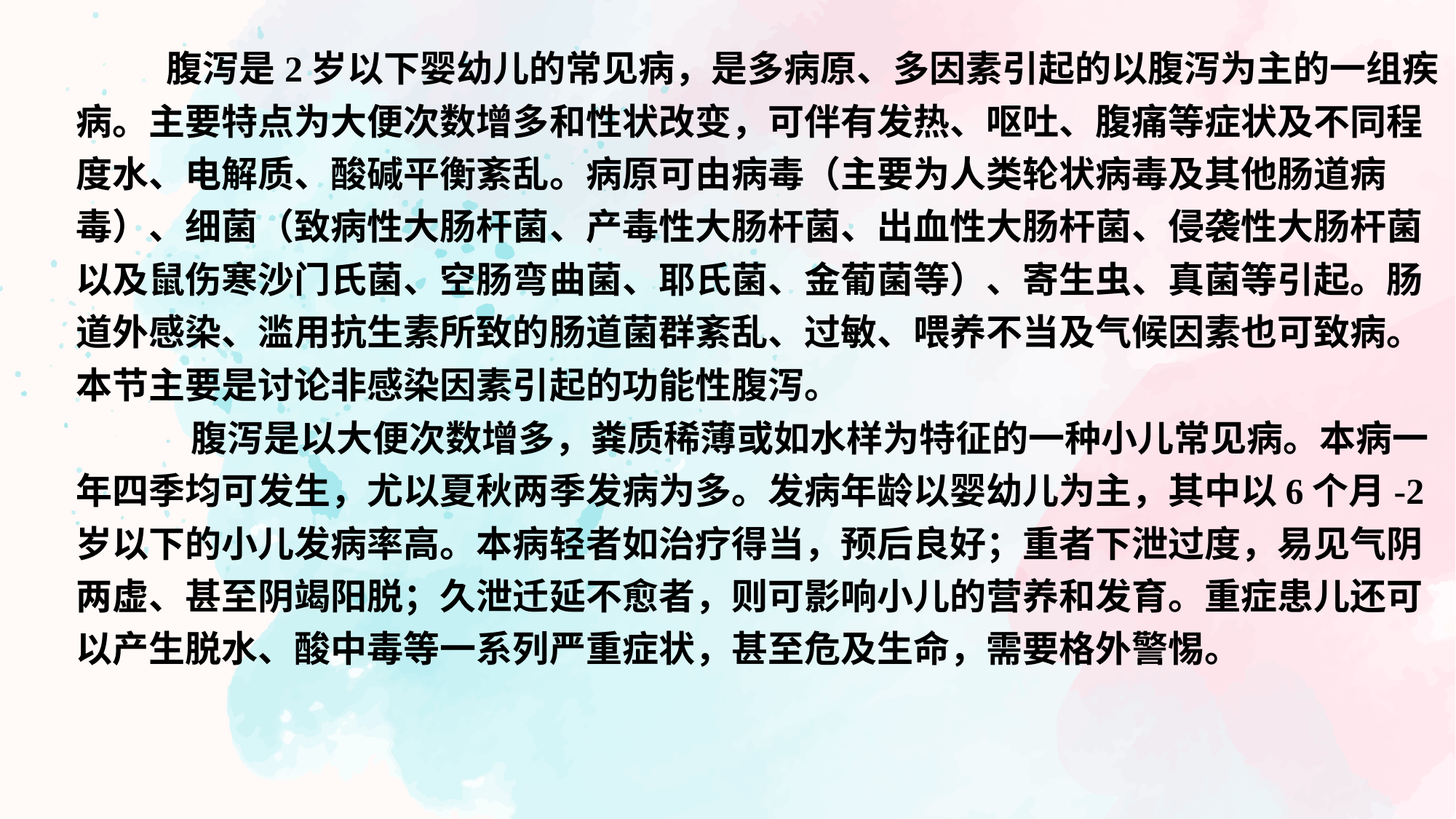

腹泻是2岁以下婴幼儿的常见病，是多病原、多因素引起的以腹泻为主的一组疾病。主要特点为大便次数增多和性状改变，可伴有发热、呕吐、腹痛等症状及不同程度水、电解质、酸碱平衡紊乱。病原可由病毒（主要为人类轮状病毒及其他肠道病毒）、细菌（致病性大肠杆菌、产毒性大肠杆菌、出血性大肠杆菌、侵袭性大肠杆菌以及鼠伤寒沙门氏菌、空肠弯曲菌、耶氏菌、金葡菌等）、寄生虫、真菌等引起。肠道外感染、滥用抗生素所致的肠道菌群紊乱、过敏、喂养不当及气候因素也可致病。本节主要是讨论非感染因素引起的功能性腹泻。
         腹泻是以大便次数增多，粪质稀薄或如水样为特征的一种小儿常见病。本病一年四季均可发生，尤以夏秋两季发病为多。发病年龄以婴幼儿为主，其中以6个月-2岁以下的小儿发病率高。本病轻者如治疗得当，预后良好；重者下泄过度，易见气阴两虚、甚至阴竭阳脱；久泄迁延不愈者，则可影响小儿的营养和发育。重症患儿还可以产生脱水、酸中毒等一系列严重症状，甚至危及生命，需要格外警惕。